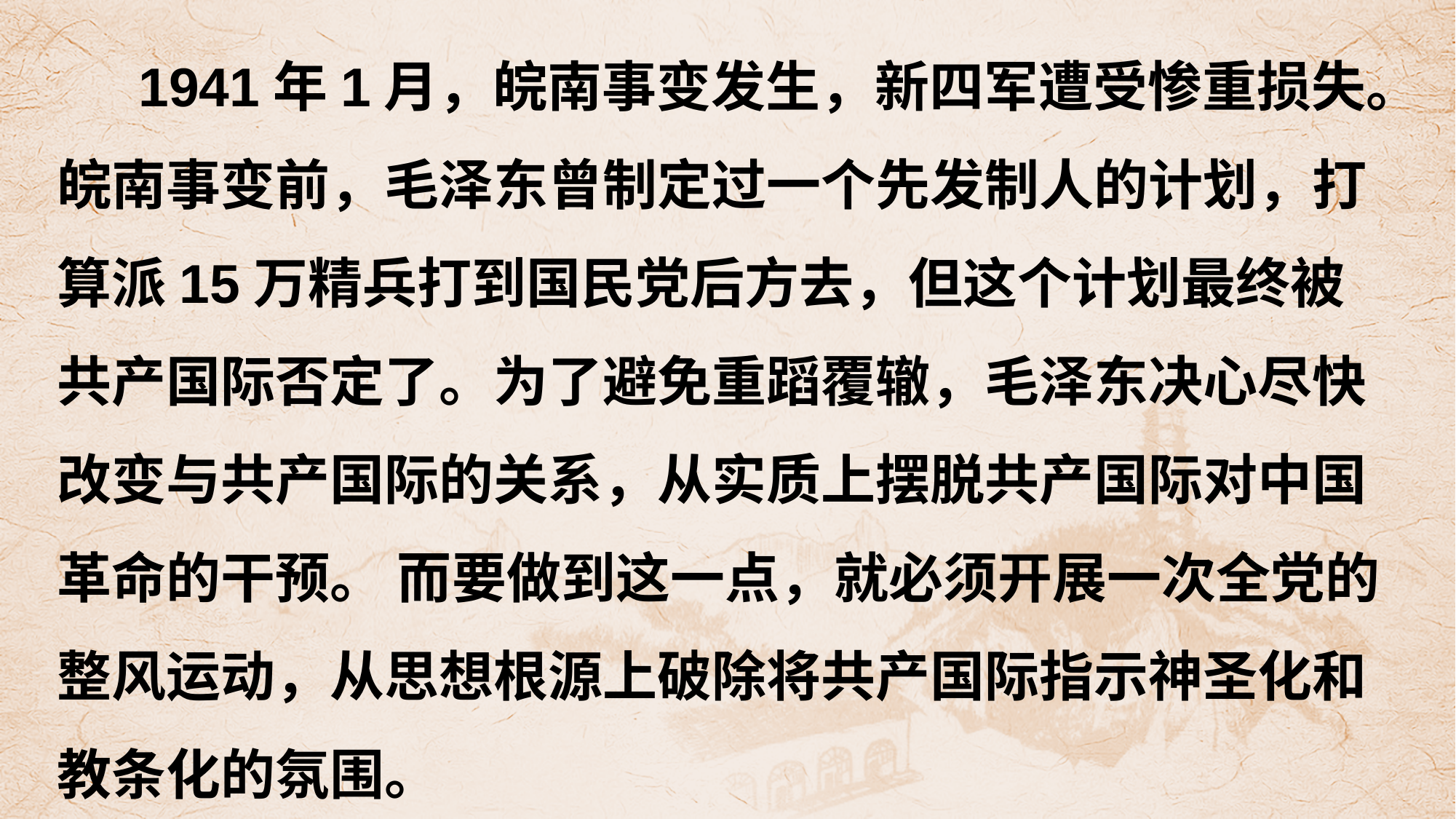

1941年1月，皖南事变发生，新四军遭受惨重损失。皖南事变前，毛泽东曾制定过一个先发制人的计划，打算派15万精兵打到国民党后方去，但这个计划最终被共产国际否定了。为了避免重蹈覆辙，毛泽东决心尽快改变与共产国际的关系，从实质上摆脱共产国际对中国革命的干预。 而要做到这一点，就必须开展一次全党的整风运动，从思想根源上破除将共产国际指示神圣化和教条化的氛围。